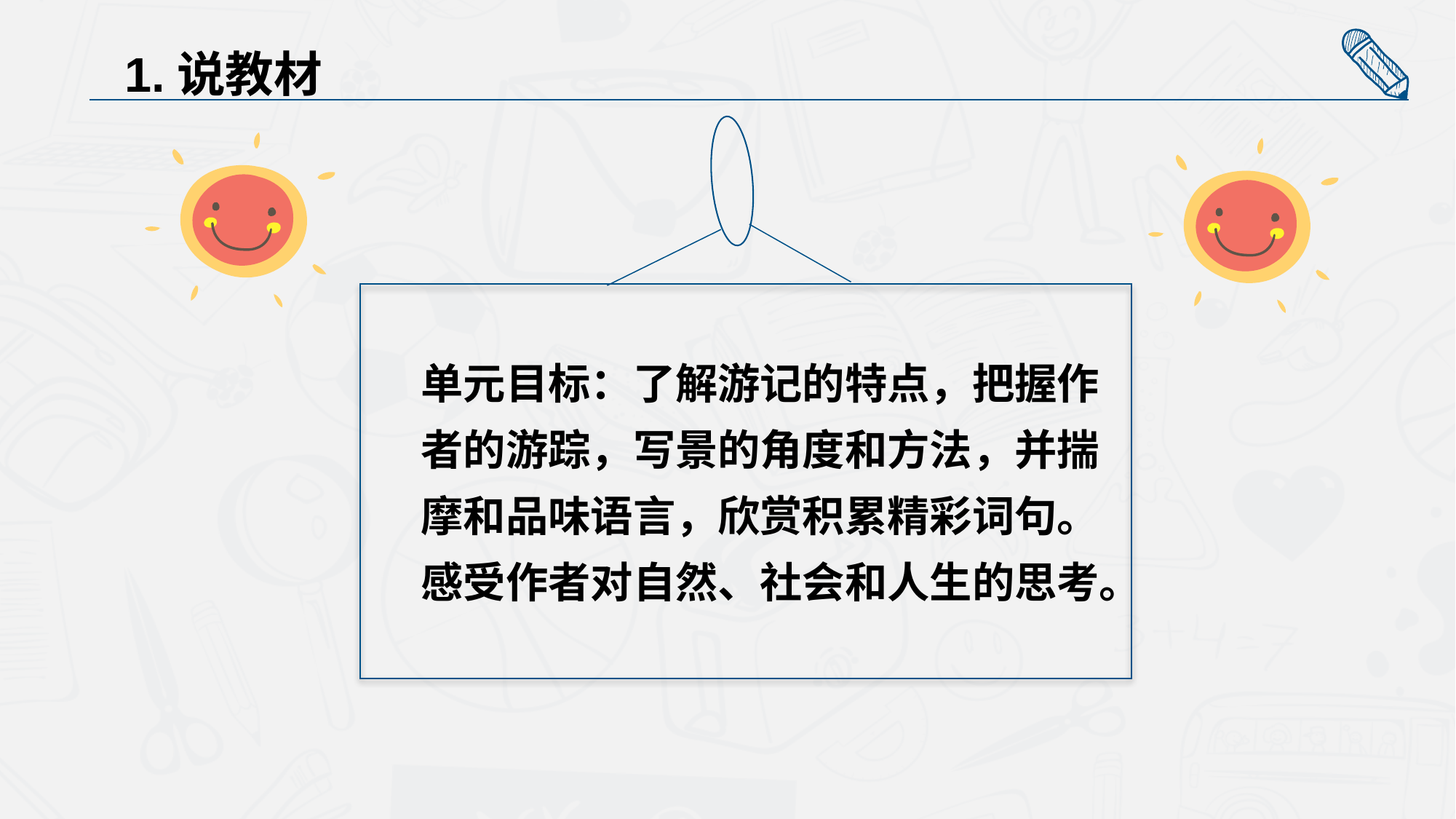

1.说教材

单元目标：了解游记的特点，把握作者的游踪，写景的角度和方法，并揣摩和品味语言，欣赏积累精彩词句。感受作者对自然、社会和人生的思考。